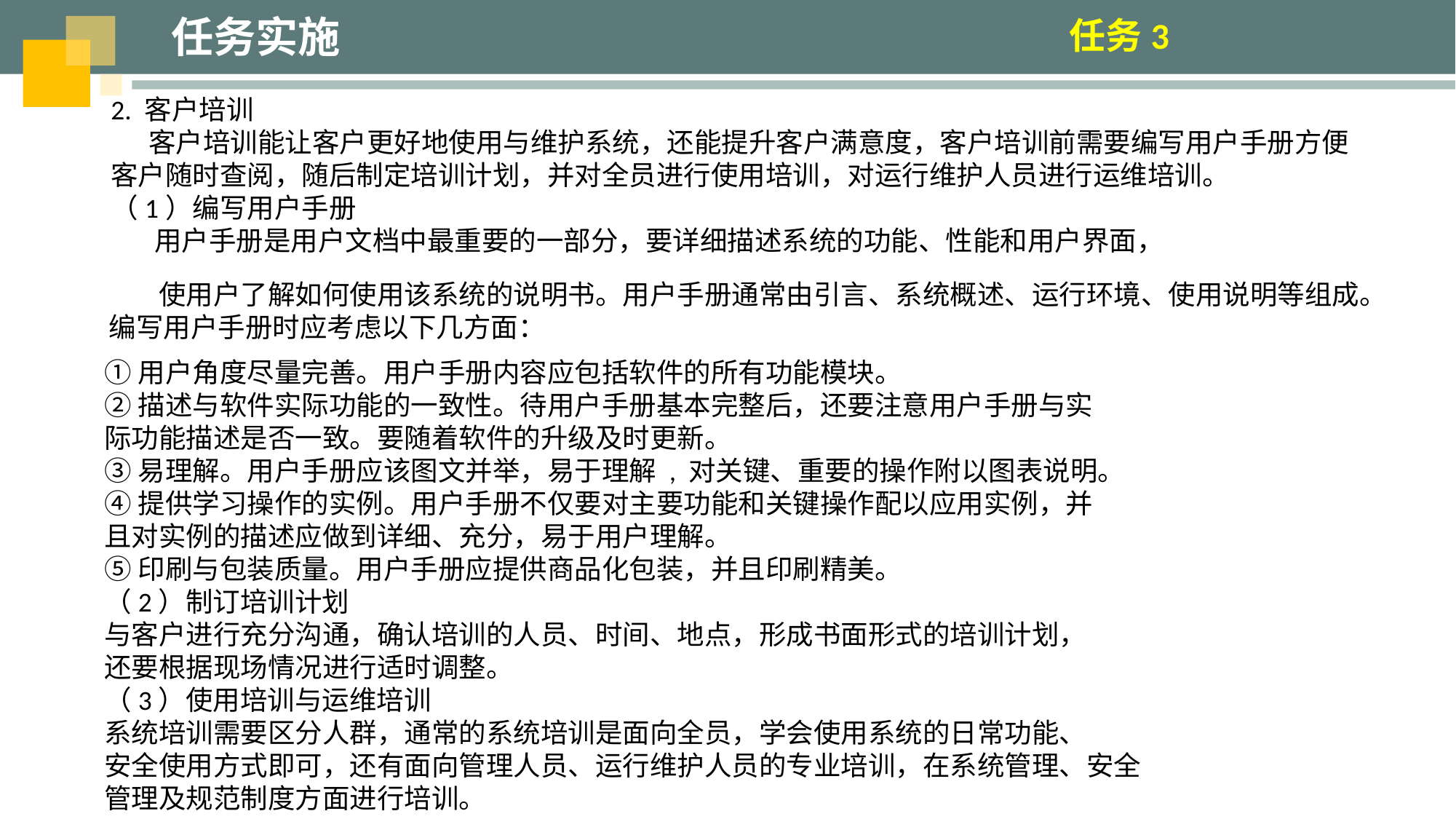

任务实施
任务3

2. 客户培训
     客户培训能让客户更好地使用与维护系统，还能提升客户满意度，客户培训前需要编写用户手册方便客户随时查阅，随后制定培训计划，并对全员进行使用培训，对运行维护人员进行运维培训。
（1）编写用户手册
      用户手册是用户文档中最重要的一部分，要详细描述系统的功能、性能和用户界面，
       使用户了解如何使用该系统的说明书。用户手册通常由引言、系统概述、运行环境、使用说明等组成。编写用户手册时应考虑以下几方面：
①用户角度尽量完善。用户手册内容应包括软件的所有功能模块。
②描述与软件实际功能的一致性。待用户手册基本完整后，还要注意用户手册与实
际功能描述是否一致。要随着软件的升级及时更新。
③易理解。用户手册应该图文并举，易于理解 , 对关键、重要的操作附以图表说明。
④提供学习操作的实例。用户手册不仅要对主要功能和关键操作配以应用实例，并
且对实例的描述应做到详细、充分，易于用户理解。
⑤印刷与包装质量。用户手册应提供商品化包装，并且印刷精美。
（2）制订培训计划
与客户进行充分沟通，确认培训的人员、时间、地点，形成书面形式的培训计划，
还要根据现场情况进行适时调整。
（3）使用培训与运维培训
系统培训需要区分人群，通常的系统培训是面向全员，学会使用系统的日常功能、
安全使用方式即可，还有面向管理人员、运行维护人员的专业培训，在系统管理、安全
管理及规范制度方面进行培训。